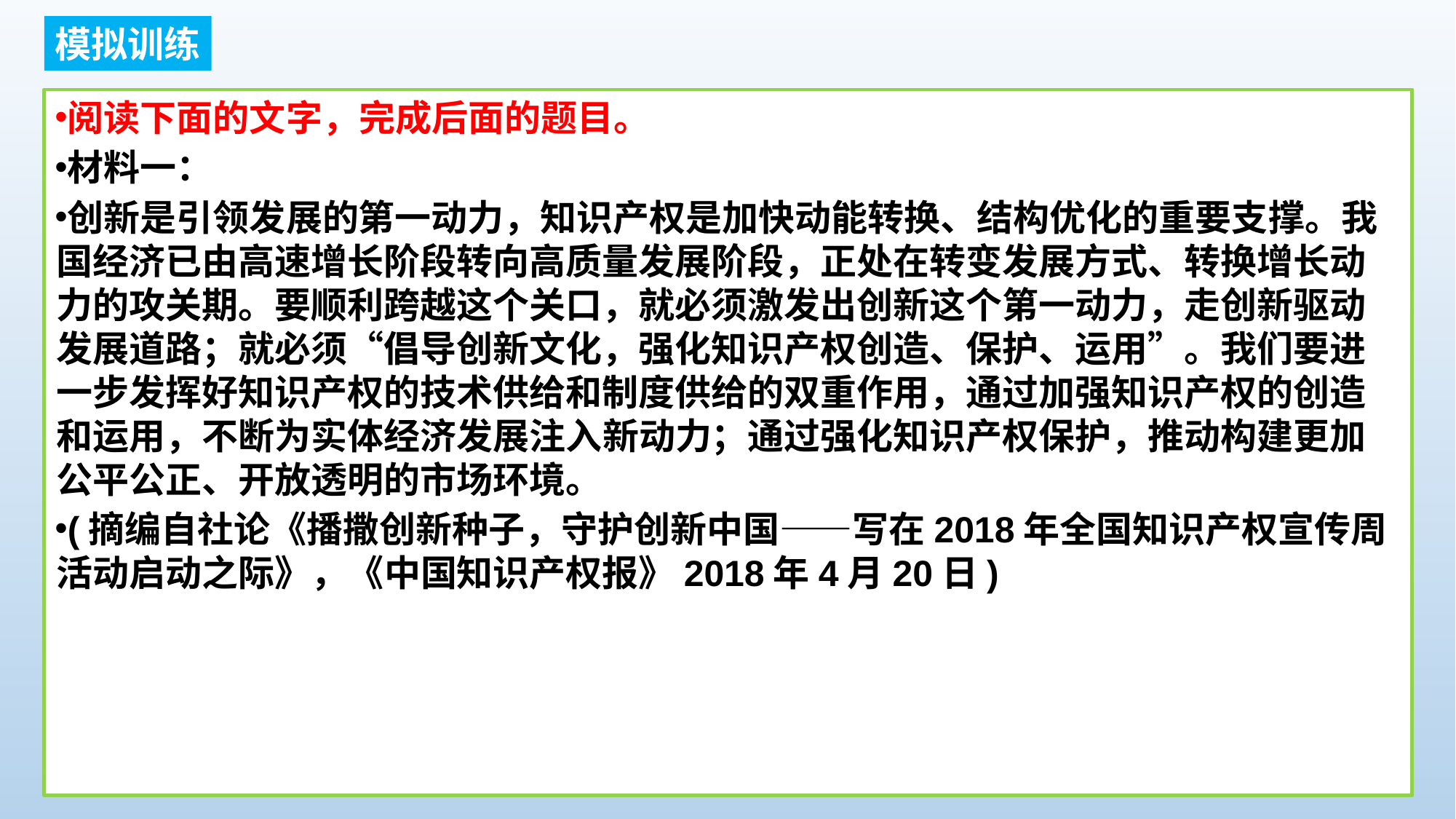

模拟训练
阅读下面的文字，完成后面的题目。
材料一：
创新是引领发展的第一动力，知识产权是加快动能转换、结构优化的重要支撑。我国经济已由高速增长阶段转向高质量发展阶段，正处在转变发展方式、转换增长动力的攻关期。要顺利跨越这个关口，就必须激发出创新这个第一动力，走创新驱动发展道路；就必须“倡导创新文化，强化知识产权创造、保护、运用”。我们要进一步发挥好知识产权的技术供给和制度供给的双重作用，通过加强知识产权的创造和运用，不断为实体经济发展注入新动力；通过强化知识产权保护，推动构建更加公平公正、开放透明的市场环境。
(摘编自社论《播撒创新种子，守护创新中国——写在2018年全国知识产权宣传周活动启动之际》，《中国知识产权报》2018年4月20日)